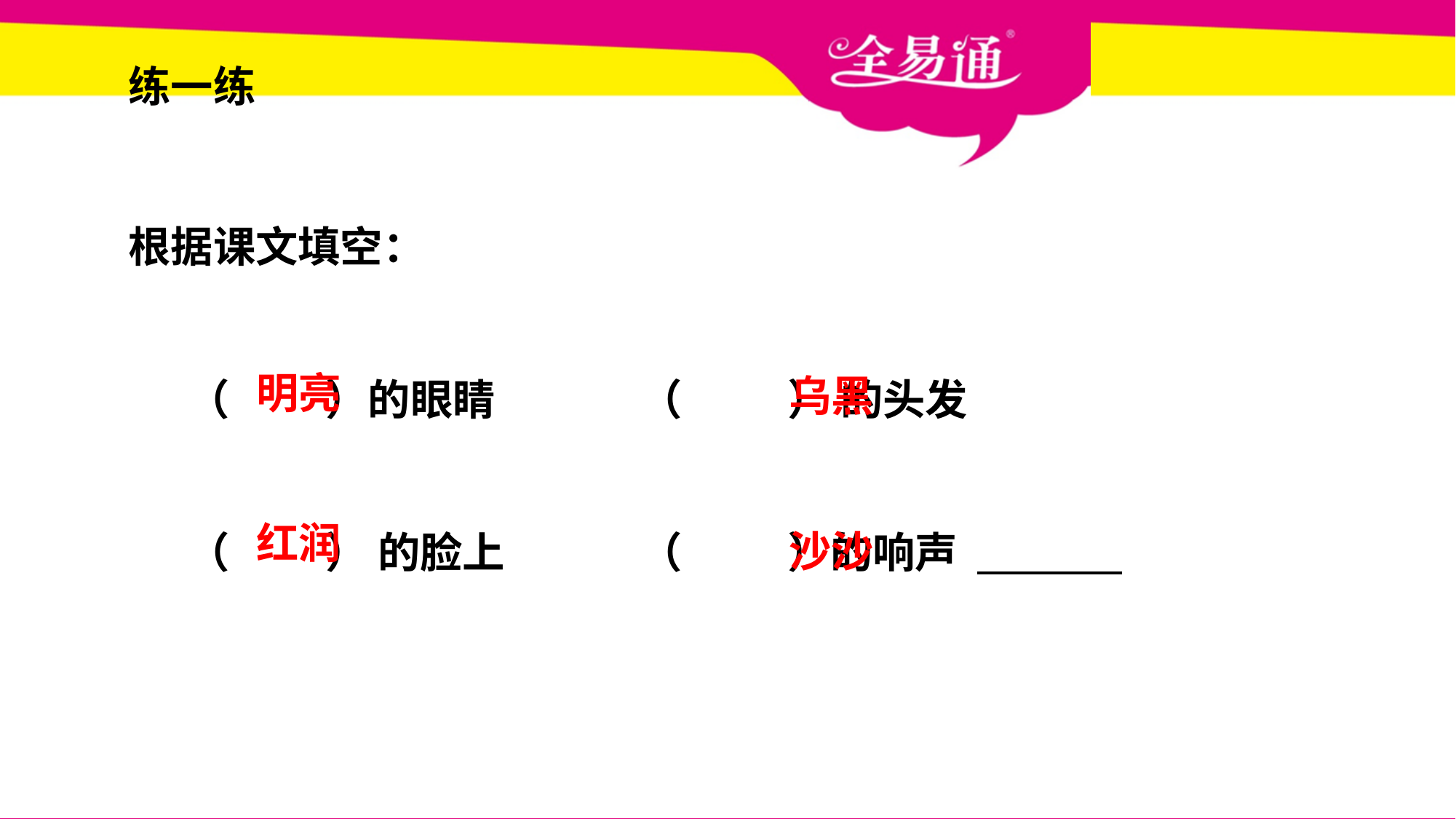

练一练
根据课文填空：

     （          ）的眼睛               （           ） 的头发

     （          ） 的脸上              （           ）的响声
明亮
乌黑
红润
沙沙